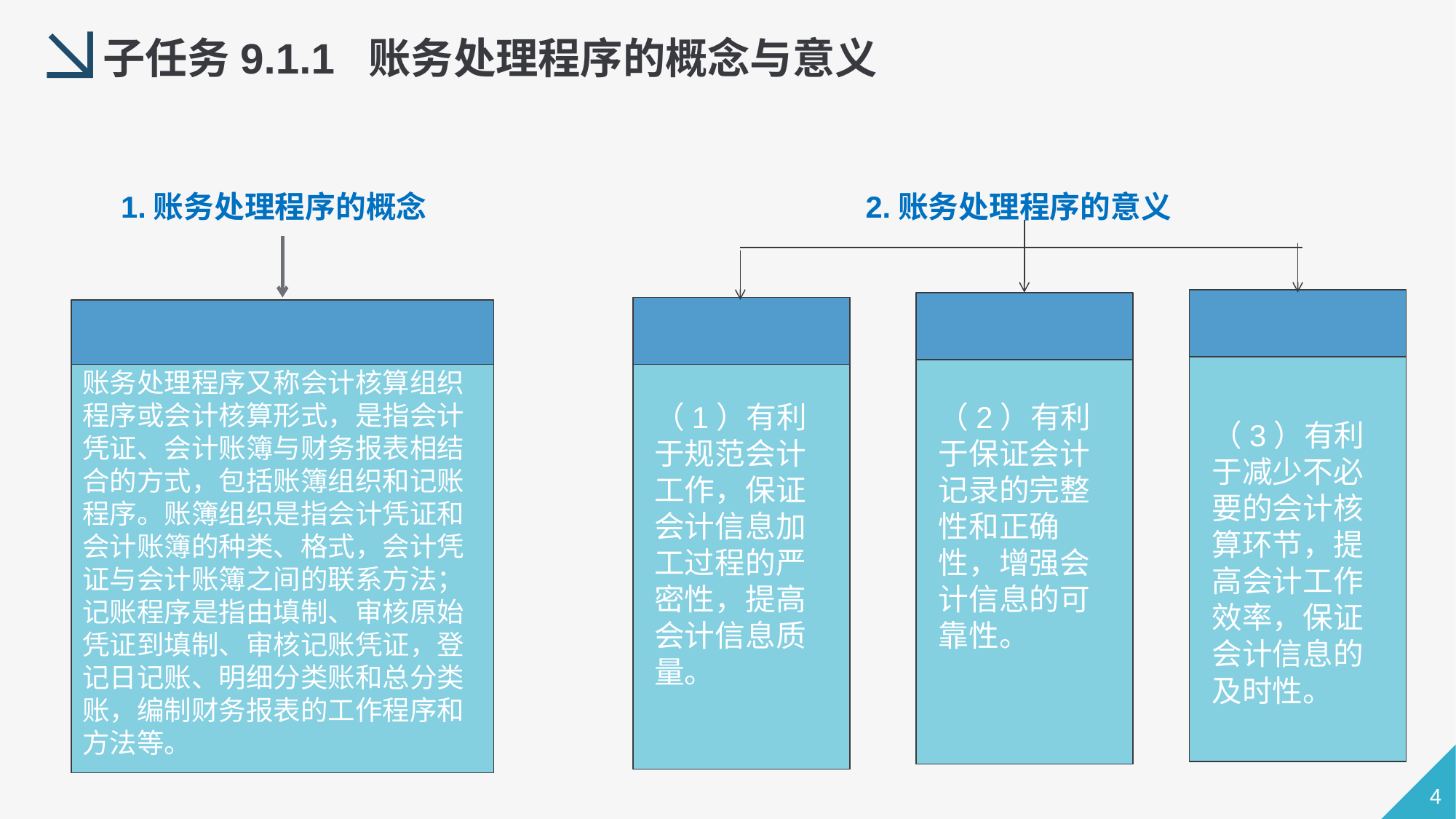

子任务9.1.1  账务处理程序的概念与意义

1.账务处理程序的概念
2.账务处理程序的意义

账务处理程序又称会计核算组织程序或会计核算形式，是指会计凭证、会计账簿与财务报表相结合的方式，包括账簿组织和记账程序。账簿组织是指会计凭证和会计账簿的种类、格式，会计凭证与会计账簿之间的联系方法；记账程序是指由填制、审核原始凭证到填制、审核记账凭证，登记日记账、明细分类账和总分类账，编制财务报表的工作程序和方法等。
（1）有利于规范会计工作，保证会计信息加工过程的严密性，提高会计信息质量。
（2）有利于保证会计记录的完整性和正确性，增强会计信息的可靠性。
（3）有利于减少不必要的会计核算环节，提高会计工作效率，保证会计信息的及时性。